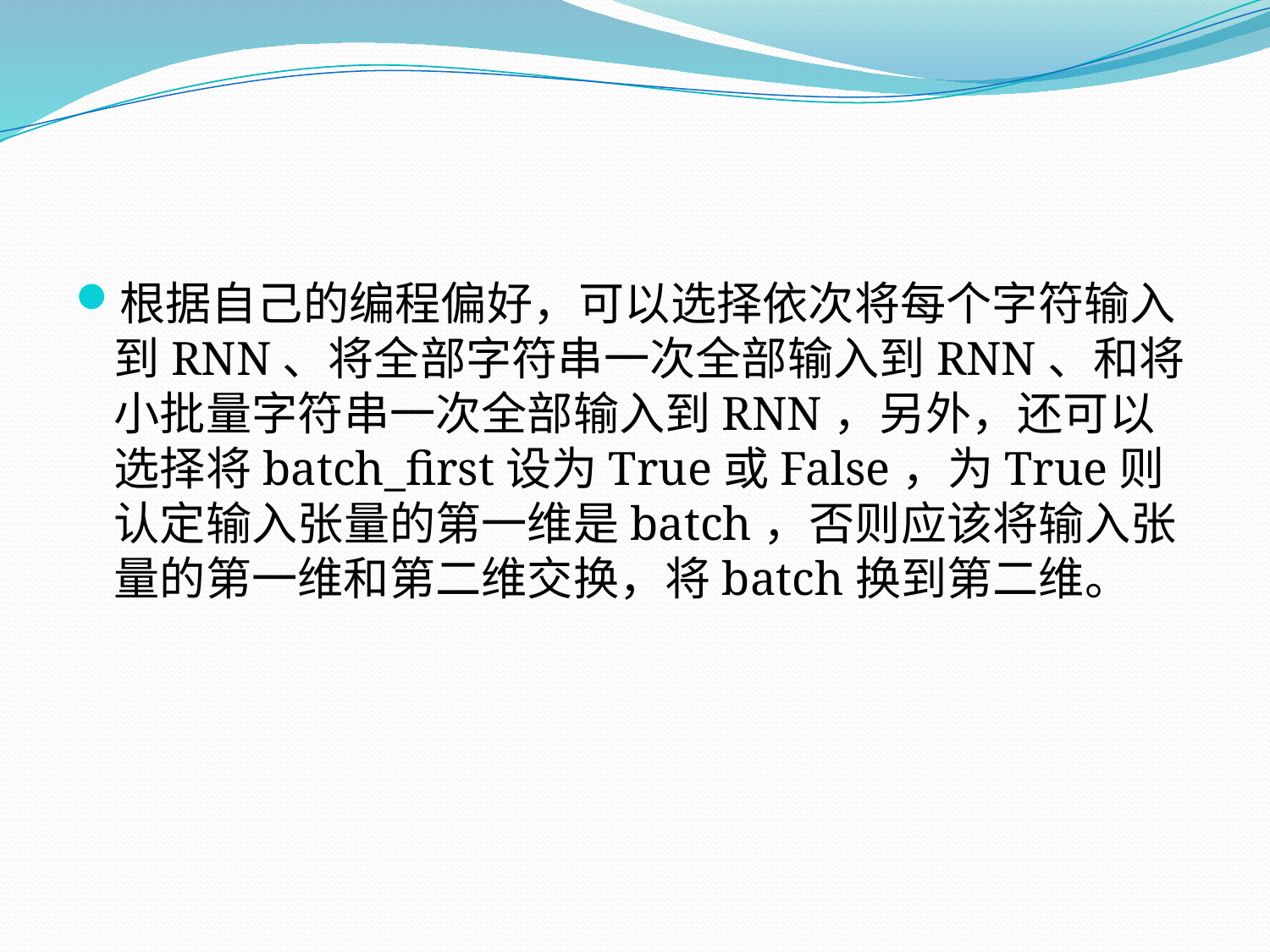

根据自己的编程偏好，可以选择依次将每个字符输入到RNN、将全部字符串一次全部输入到RNN、和将小批量字符串一次全部输入到RNN，另外，还可以选择将batch_first设为True或False，为True则认定输入张量的第一维是batch，否则应该将输入张量的第一维和第二维交换，将batch换到第二维。